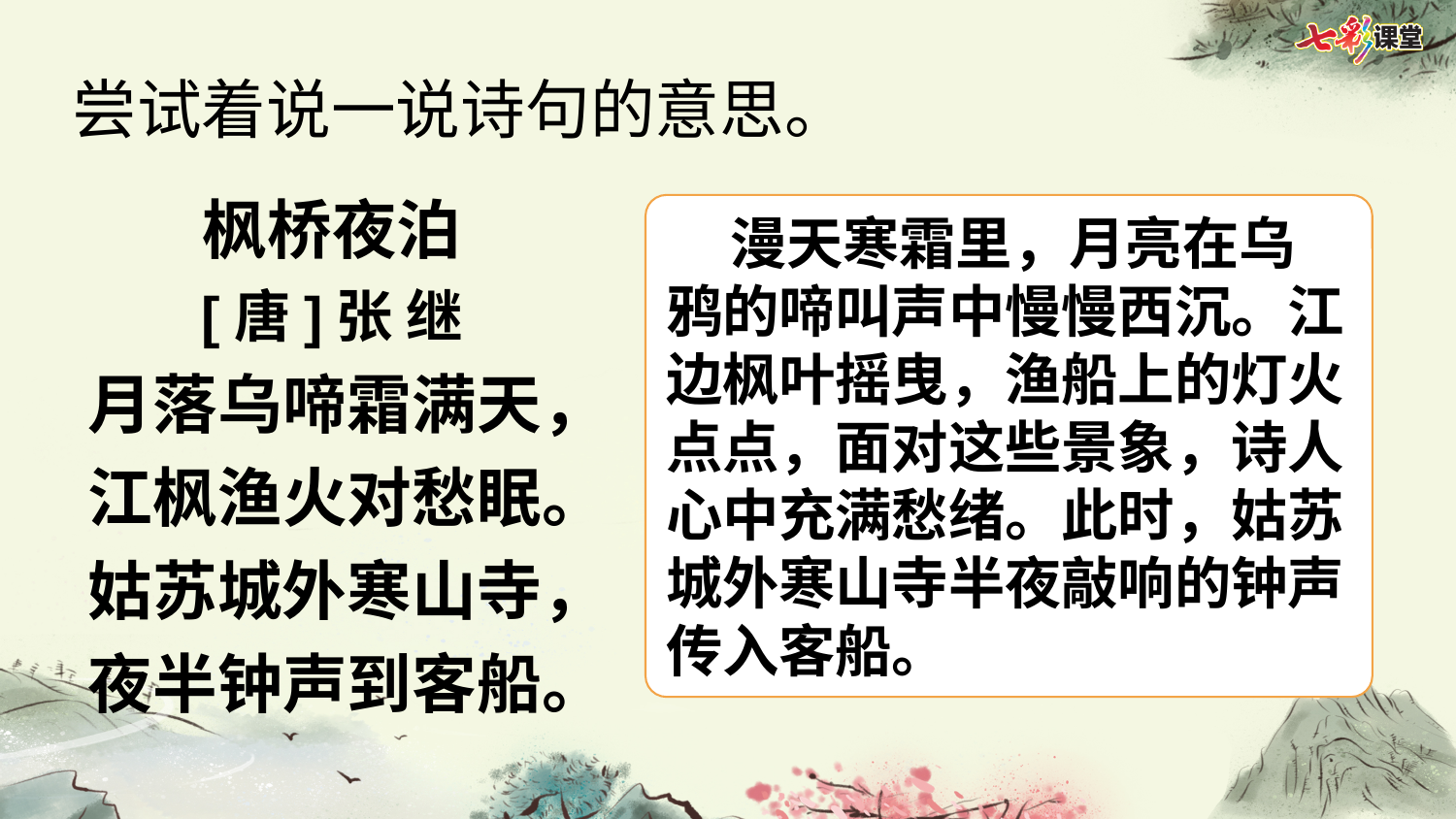

尝试着说一说诗句的意思。
枫桥夜泊
[唐]张 继
 月落乌啼霜满天，
 江枫渔火对愁眠。
 姑苏城外寒山寺，
 夜半钟声到客船。
    漫天寒霜里，月亮在乌鸦的啼叫声中慢慢西沉。江边枫叶摇曳，渔船上的灯火点点，面对这些景象，诗人心中充满愁绪。此时，姑苏城外寒山寺半夜敲响的钟声传入客船。